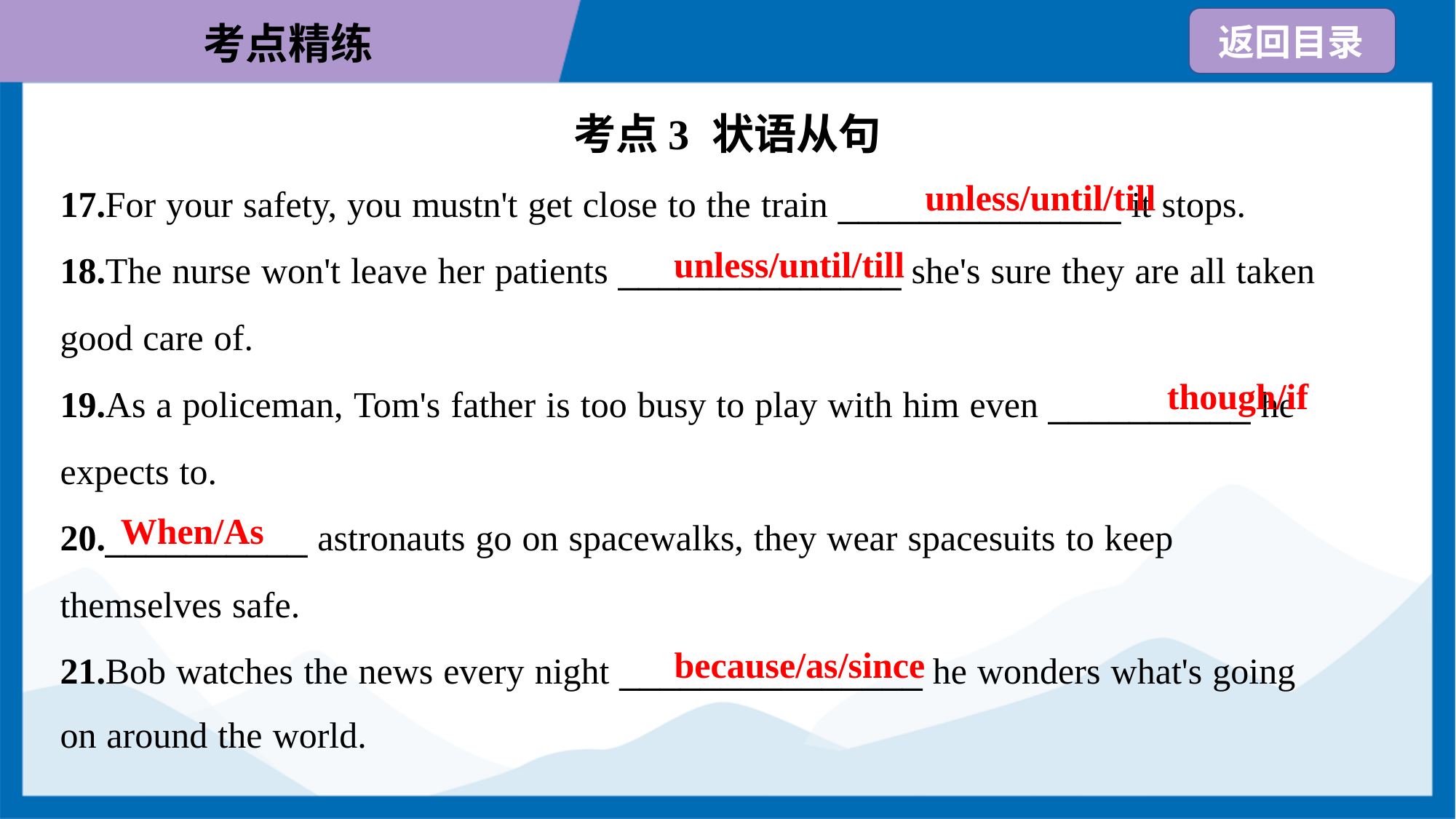

考点3 状语从句
unless/until/till
17.For your safety, you mustn't get close to the train ______________ it stops.
18.The nurse won't leave her patients ______________ she's sure they are all taken
good care of.
19.As a policeman, Tom's father is too busy to play with him even __________ he
expects to.
20.__________ astronauts go on spacewalks, they wear spacesuits to keep
themselves safe.
21.Bob watches the news every night _______________ he wonders what's going
on around the world.
unless/until/till
though/if
When/As
because/as/since